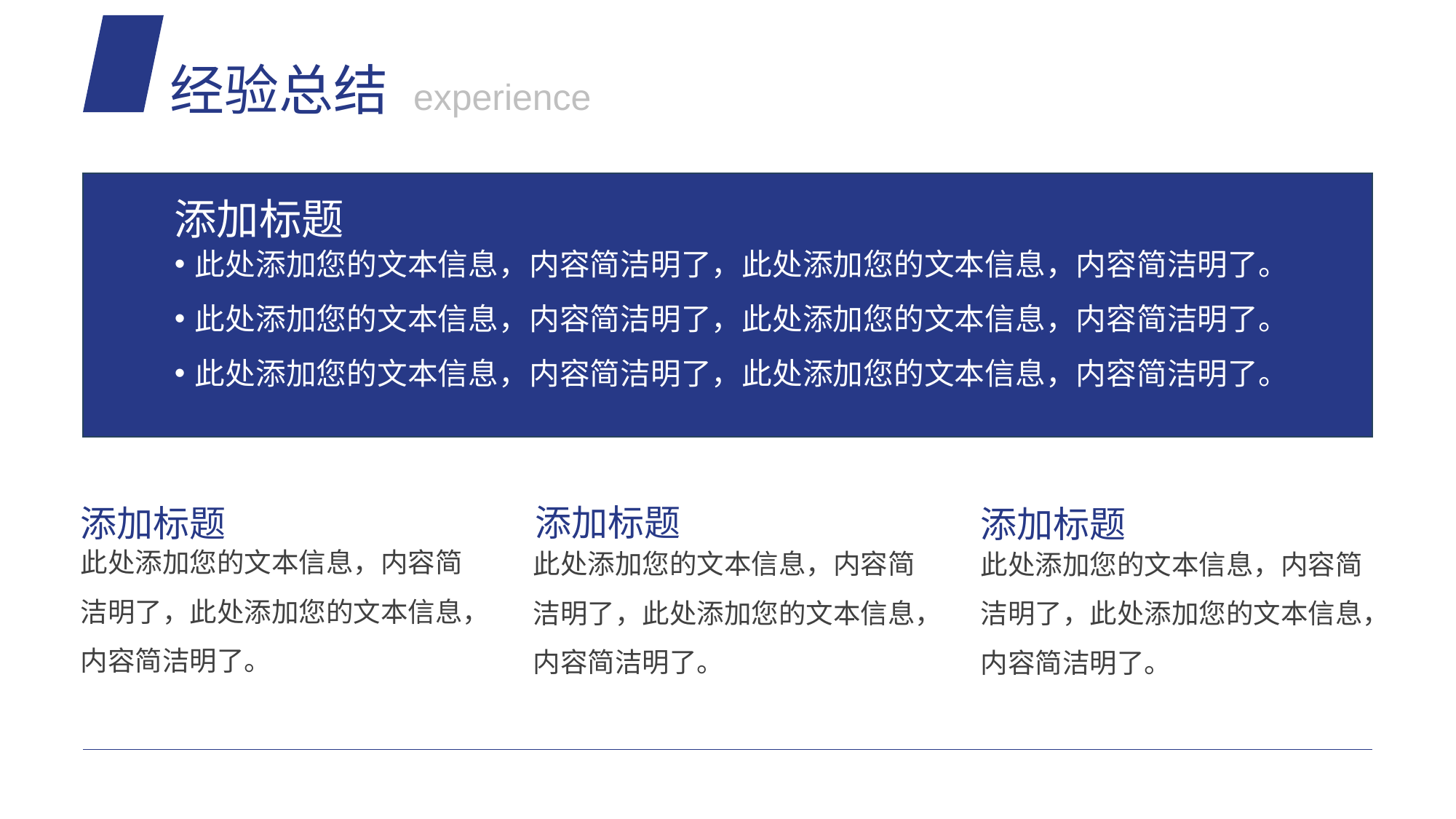

经验总结 experience

添加标题
此处添加您的文本信息，内容简洁明了，此处添加您的文本信息，内容简洁明了。
此处添加您的文本信息，内容简洁明了，此处添加您的文本信息，内容简洁明了。
此处添加您的文本信息，内容简洁明了，此处添加您的文本信息，内容简洁明了。

添加标题
添加标题
添加标题
此处添加您的文本信息，内容简洁明了，此处添加您的文本信息，内容简洁明了。
此处添加您的文本信息，内容简洁明了，此处添加您的文本信息，内容简洁明了。
此处添加您的文本信息，内容简洁明了，此处添加您的文本信息，内容简洁明了。